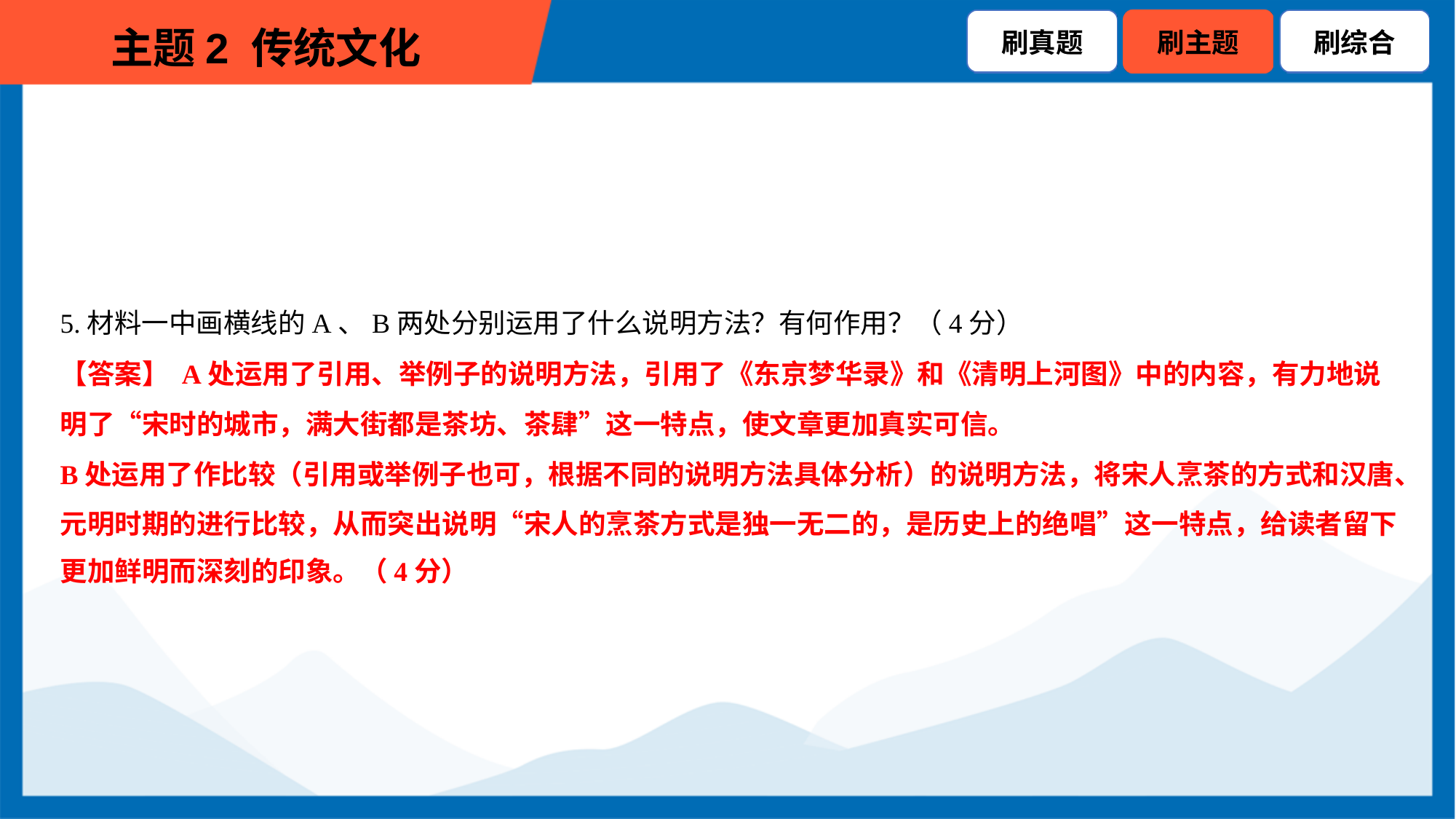

5.材料一中画横线的A、B两处分别运用了什么说明方法？有何作用？（4分）
【答案】 A处运用了引用、举例子的说明方法，引用了《东京梦华录》和《清明上河图》中的内容，有力地说
明了“宋时的城市，满大街都是茶坊、茶肆”这一特点，使文章更加真实可信。
B处运用了作比较（引用或举例子也可，根据不同的说明方法具体分析）的说明方法，将宋人烹茶的方式和汉唐、
元明时期的进行比较，从而突出说明“宋人的烹茶方式是独一无二的，是历史上的绝唱”这一特点，给读者留下
更加鲜明而深刻的印象。（4分）